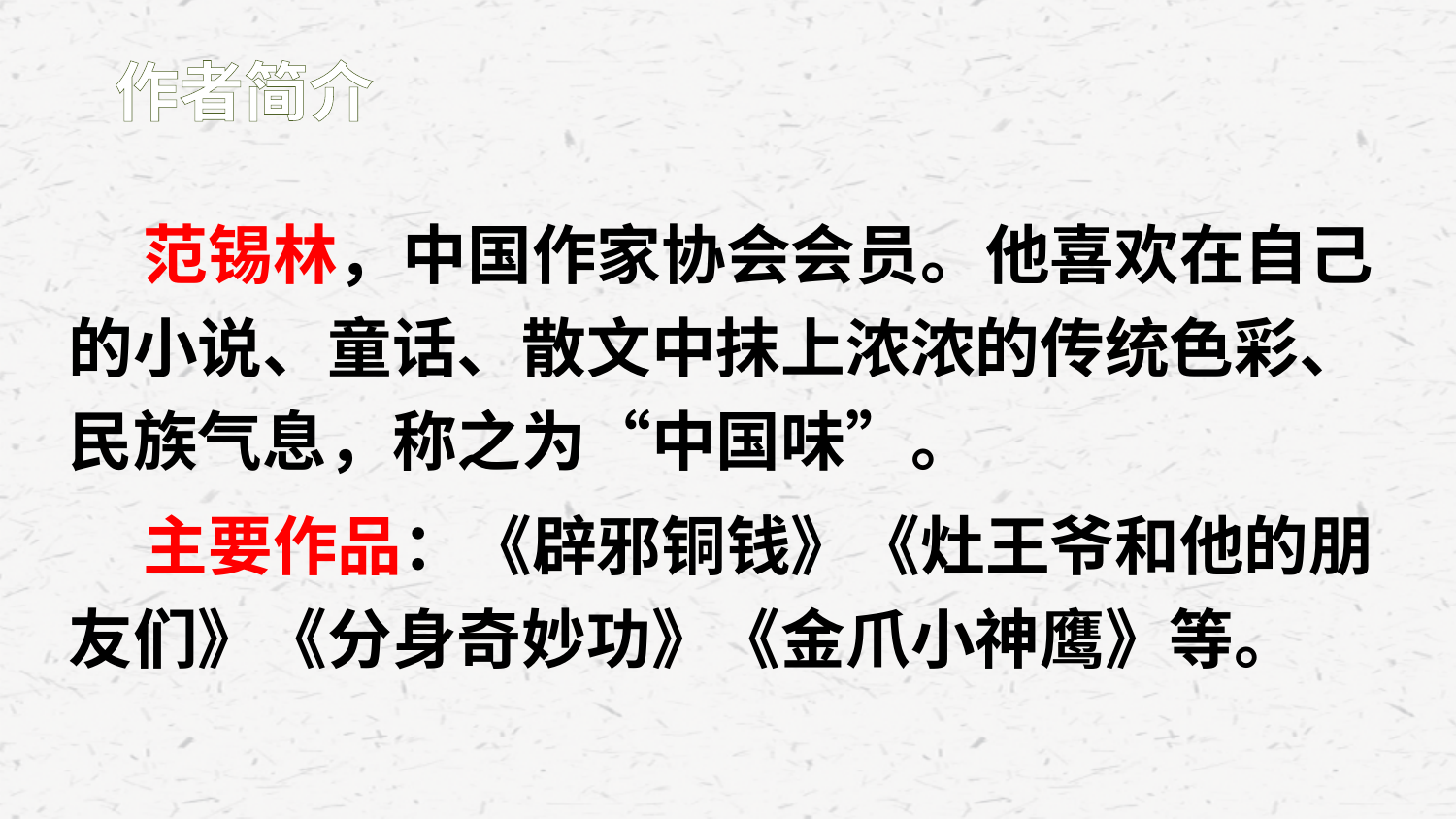

作者简介
    范锡林，中国作家协会会员。他喜欢在自己的小说、童话、散文中抹上浓浓的传统色彩、民族气息，称之为“中国味”。
    主要作品：《辟邪铜钱》《灶王爷和他的朋友们》《分身奇妙功》《金爪小神鹰》等。